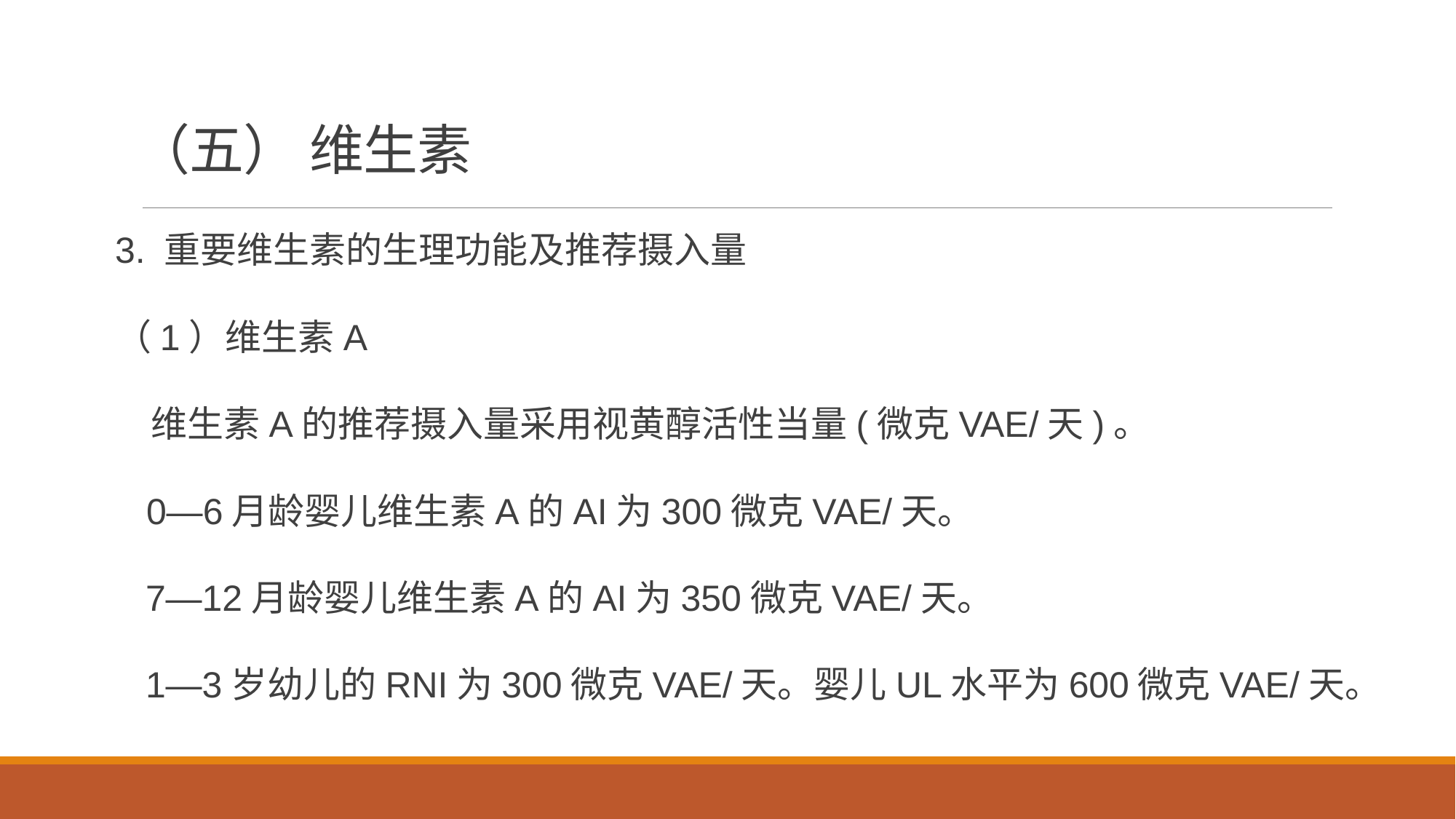

# （五） 维生素

3. 重要维生素的生理功能及推荐摄入量
（1）维生素A
  维生素A的推荐摄入量采用视黄醇活性当量(微克VAE/天)。
  0—6月龄婴儿维生素A的AI为300微克VAE/天。
   7—12月龄婴儿维生素A的AI为350微克VAE/天。
   1—3岁幼儿的RNI为300微克VAE/天。婴儿UL水平为600微克VAE/天。